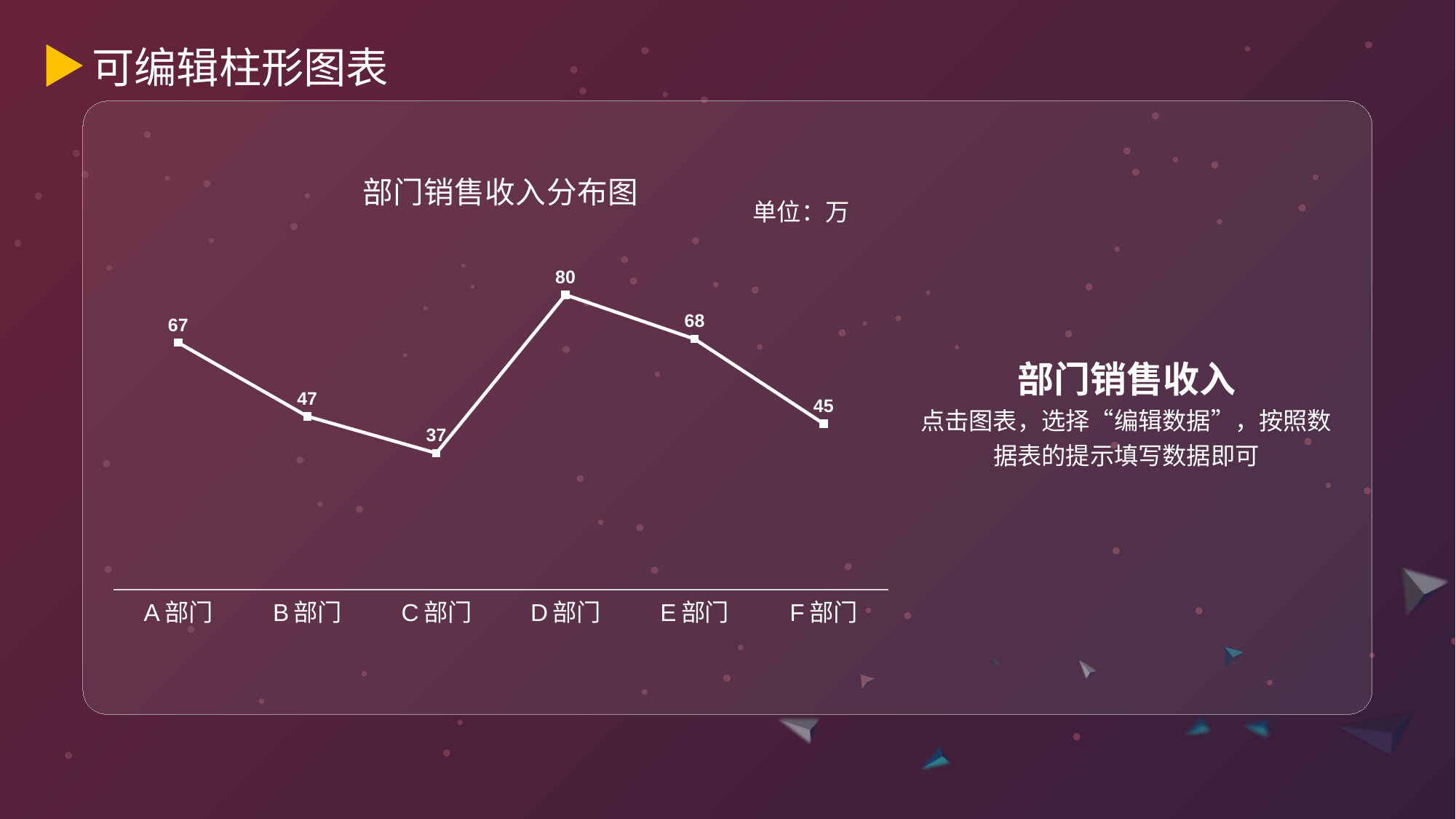

可编辑柱形图表

### Chart: 部门销售收入分布图

| Category | 系列 1 |
|---|---|
| A部门 | 67.0 |
| B部门 | 47.0 |
| C部门 | 37.0 |
| D部门 | 80.0 |
| E部门 | 68.0 |
| F部门 | 45.0 |
单位：万
部门销售收入
点击图表，选择“编辑数据”，按照数据表的提示填写数据即可